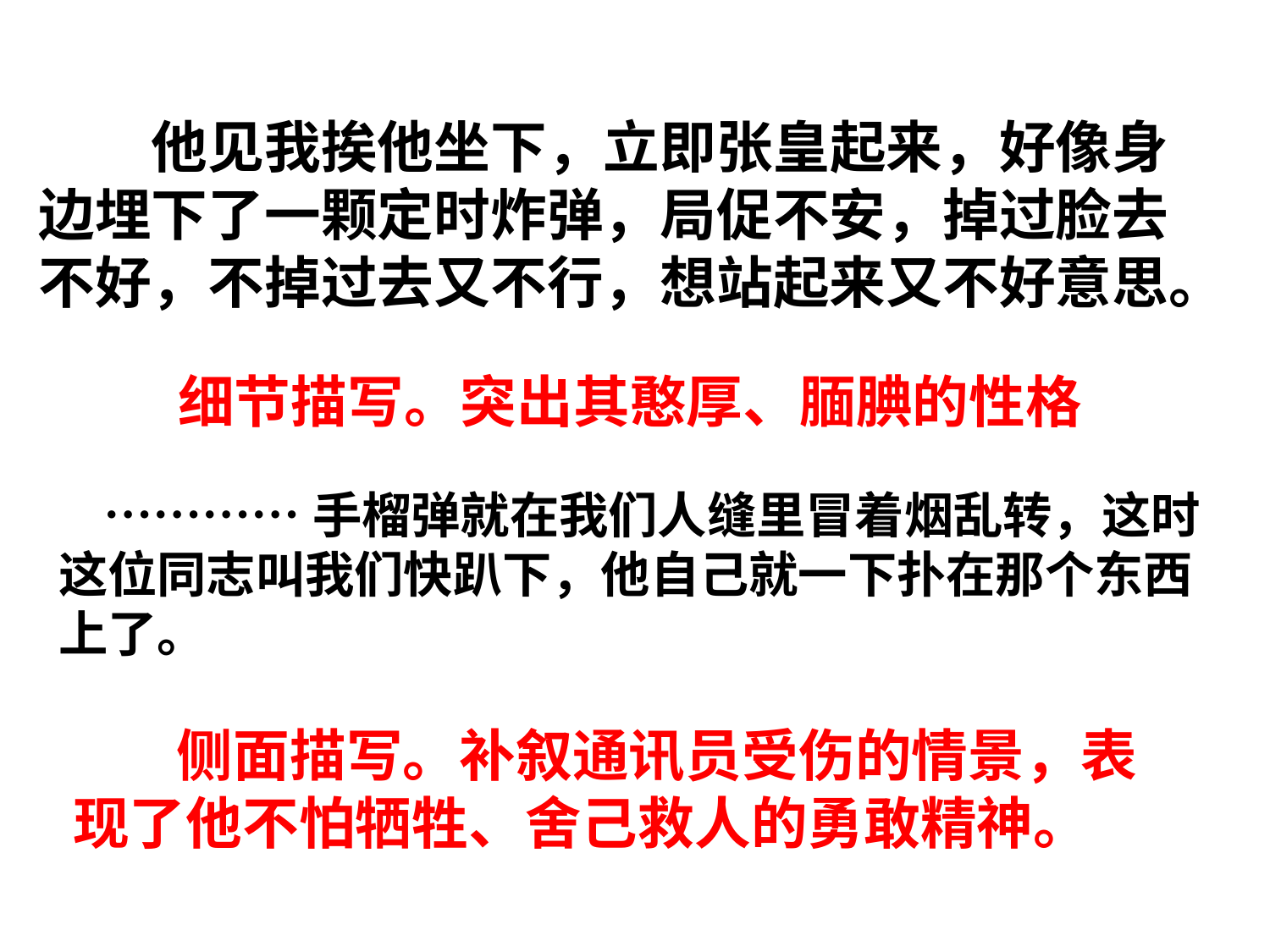

他见我挨他坐下，立即张皇起来，好像身边埋下了一颗定时炸弹，局促不安，掉过脸去不好，不掉过去又不行，想站起来又不好意思。
细节描写。突出其憨厚、腼腆的性格
    …………手榴弹就在我们人缝里冒着烟乱转，这时这位同志叫我们快趴下，他自己就一下扑在那个东西上了。
       侧面描写。补叙通讯员受伤的情景，表现了他不怕牺牲、舍己救人的勇敢精神。